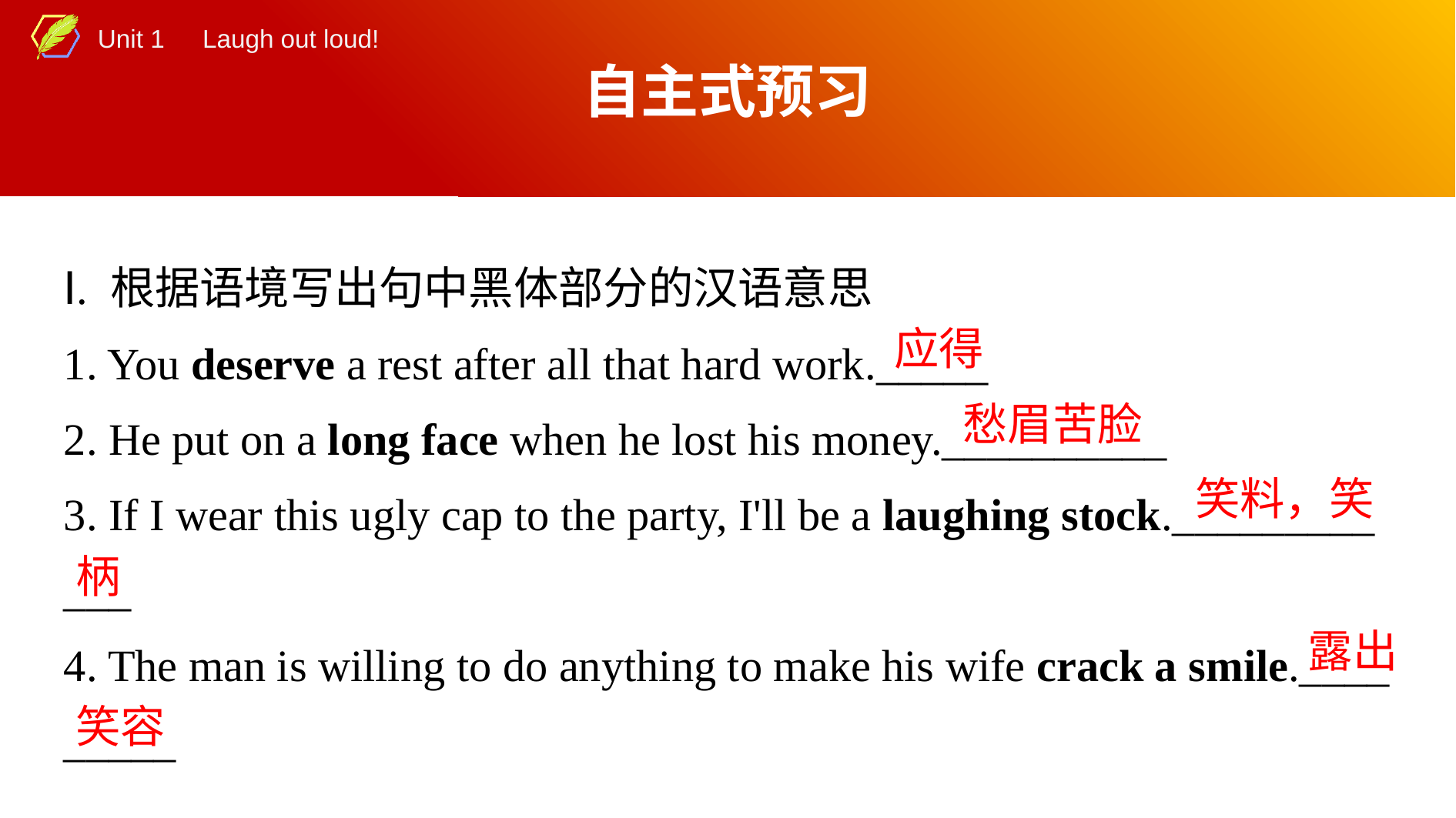

自主式预习
Ⅰ. 根据语境写出句中黑体部分的汉语意思
1. You deserve a rest after all that hard work._____
2. He put on a long face when he lost his money.__________
3. If I wear this ugly cap to the party, I'll be a laughing stock._________
___
4. The man is willing to do anything to make his wife crack a smile.____
_____
应得
愁眉苦脸
笑料，笑
柄
露出
笑容